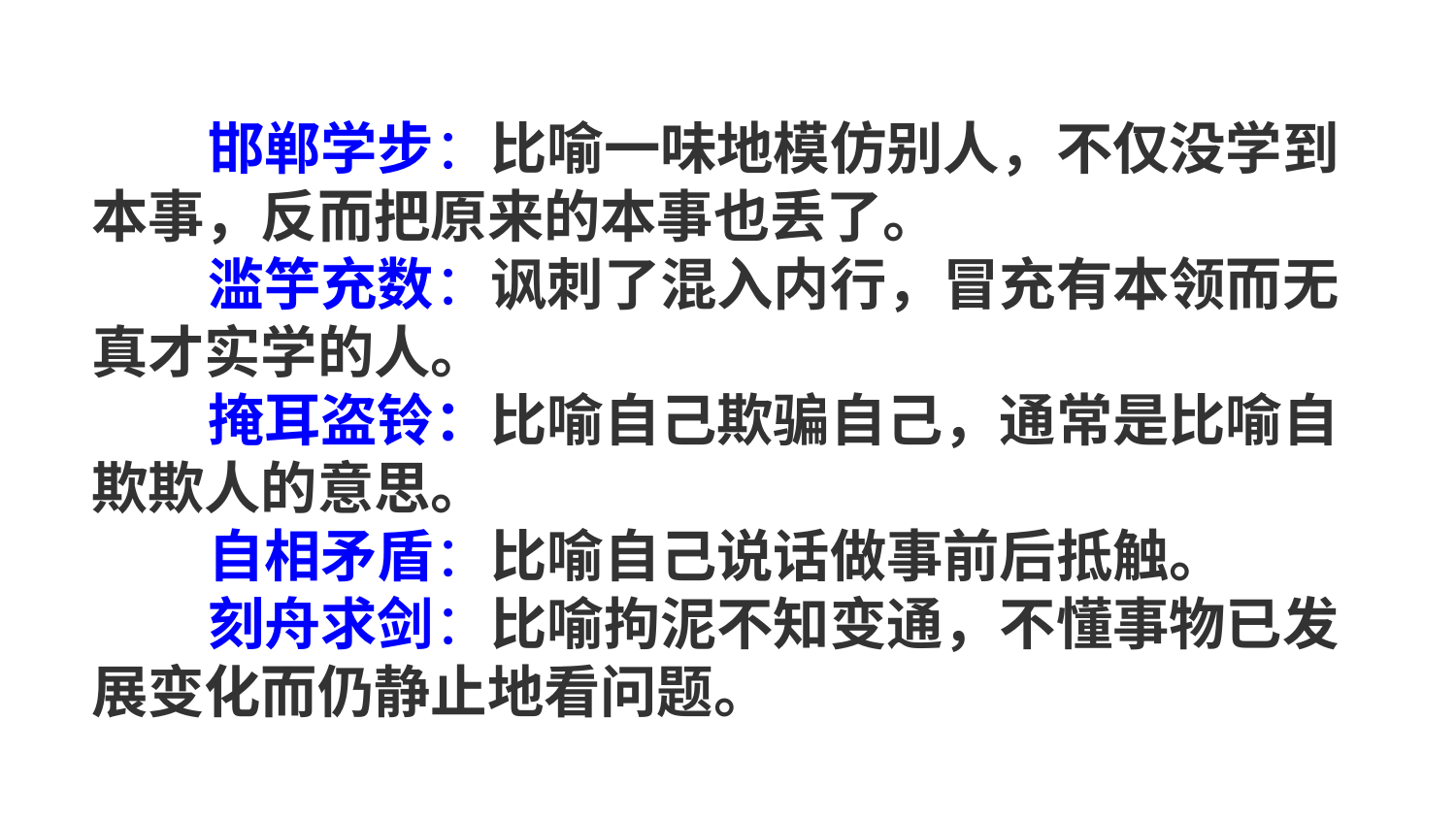

邯郸学步：比喻一味地模仿别人，不仅没学到本事，反而把原来的本事也丢了。
        滥竽充数：讽刺了混入内行，冒充有本领而无真才实学的人。
        掩耳盗铃：比喻自己欺骗自己，通常是比喻自欺欺人的意思。
        自相矛盾：比喻自己说话做事前后抵触。
        刻舟求剑：比喻拘泥不知变通，不懂事物已发展变化而仍静止地看问题。